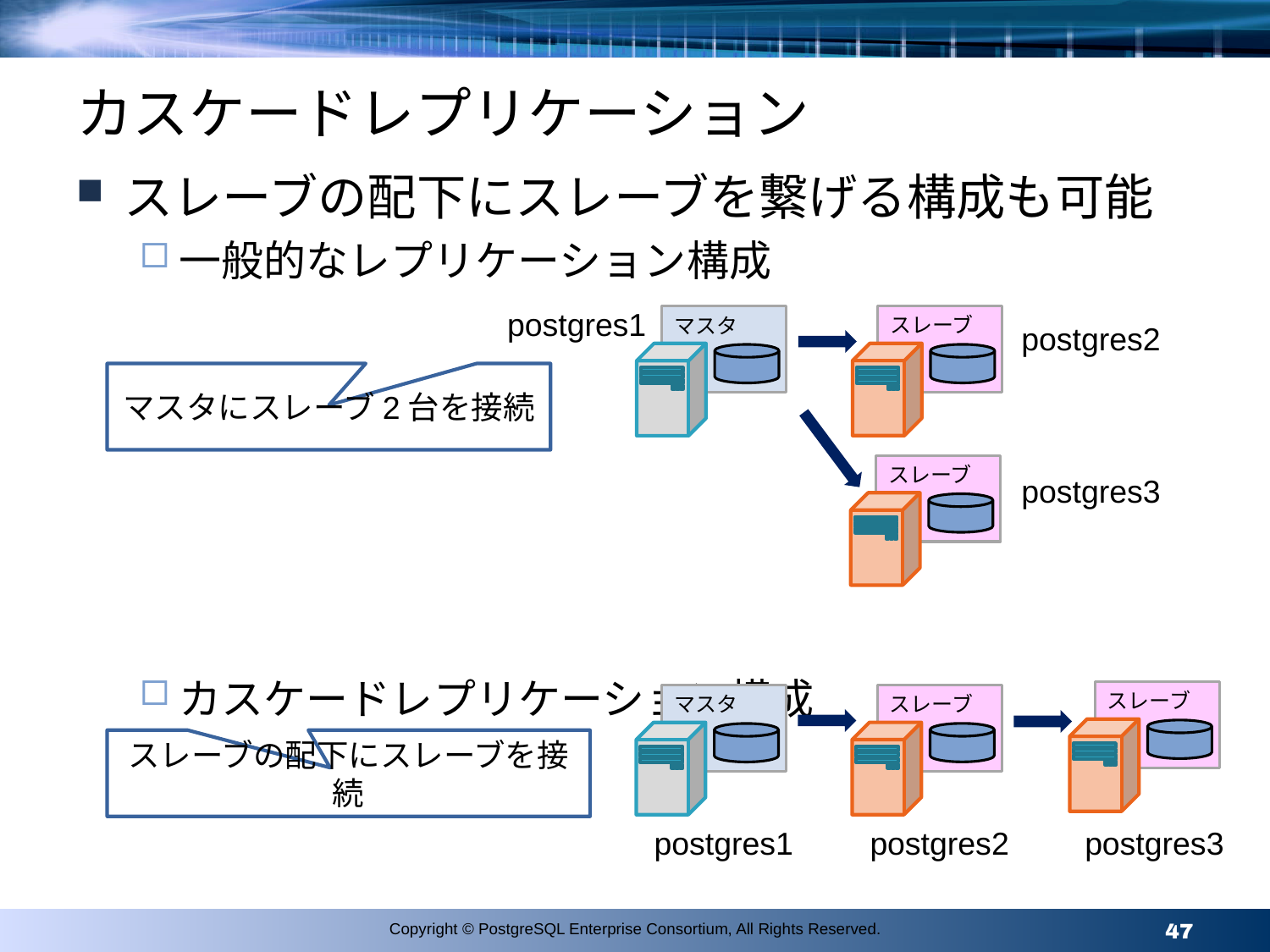

# カスケードレプリケーション
スレーブの配下にスレーブを繋げる構成も可能
一般的なレプリケーション構成

カスケードレプリケーション構成
postgres1
スレーブ

マスタ

postgres2

マスタにスレーブ2台を接続

スレーブ

postgres3
スレーブ

スレーブ

マスタ

スレーブの配下にスレーブを接続
postgres1
postgres2
postgres3
47